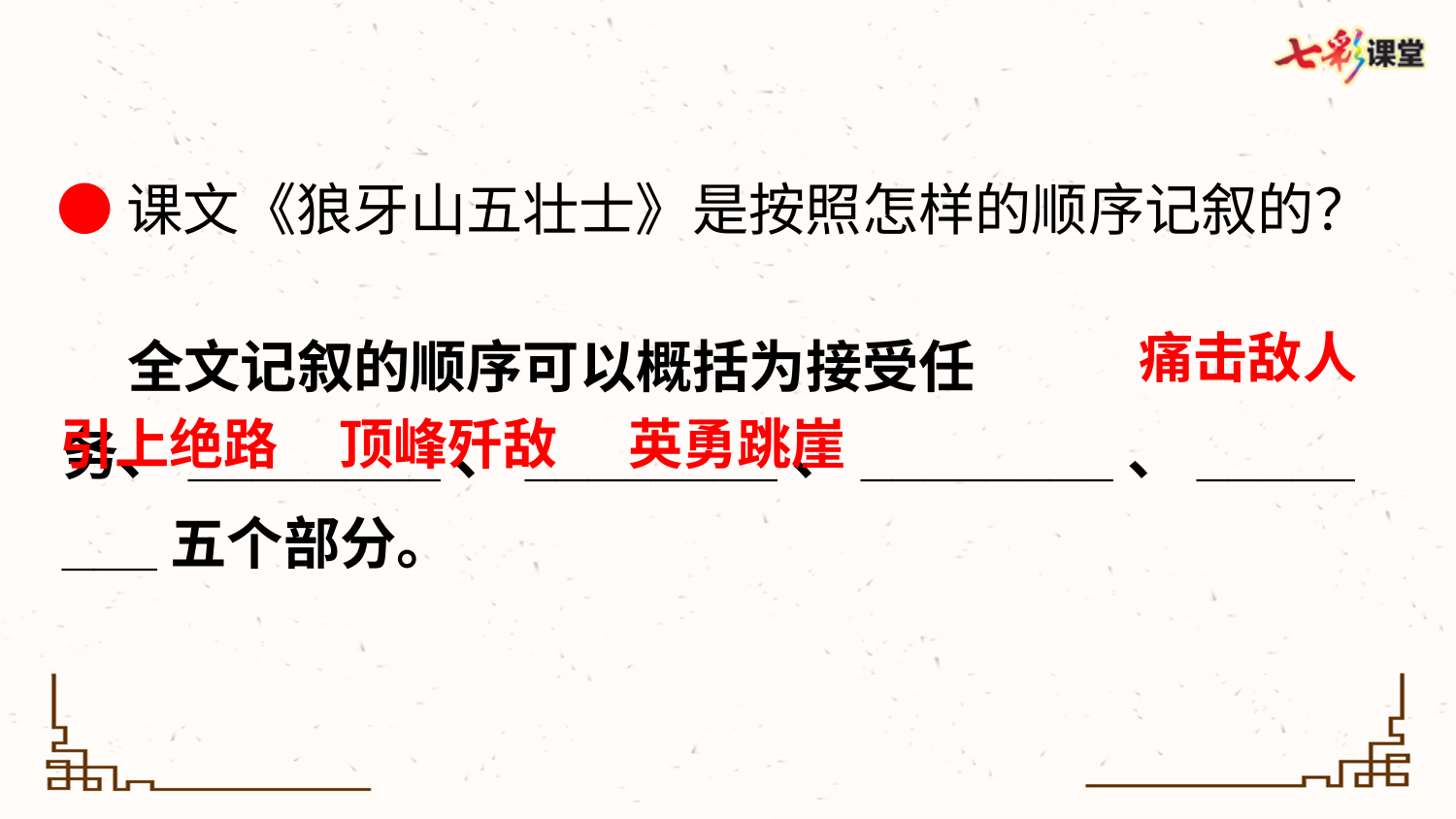

●课文《狼牙山五壮士》是按照怎样的顺序记叙的？
    全文记叙的顺序可以概括为接受任务、________、________、________、________五个部分。
痛击敌人
引上绝路
顶峰歼敌
英勇跳崖